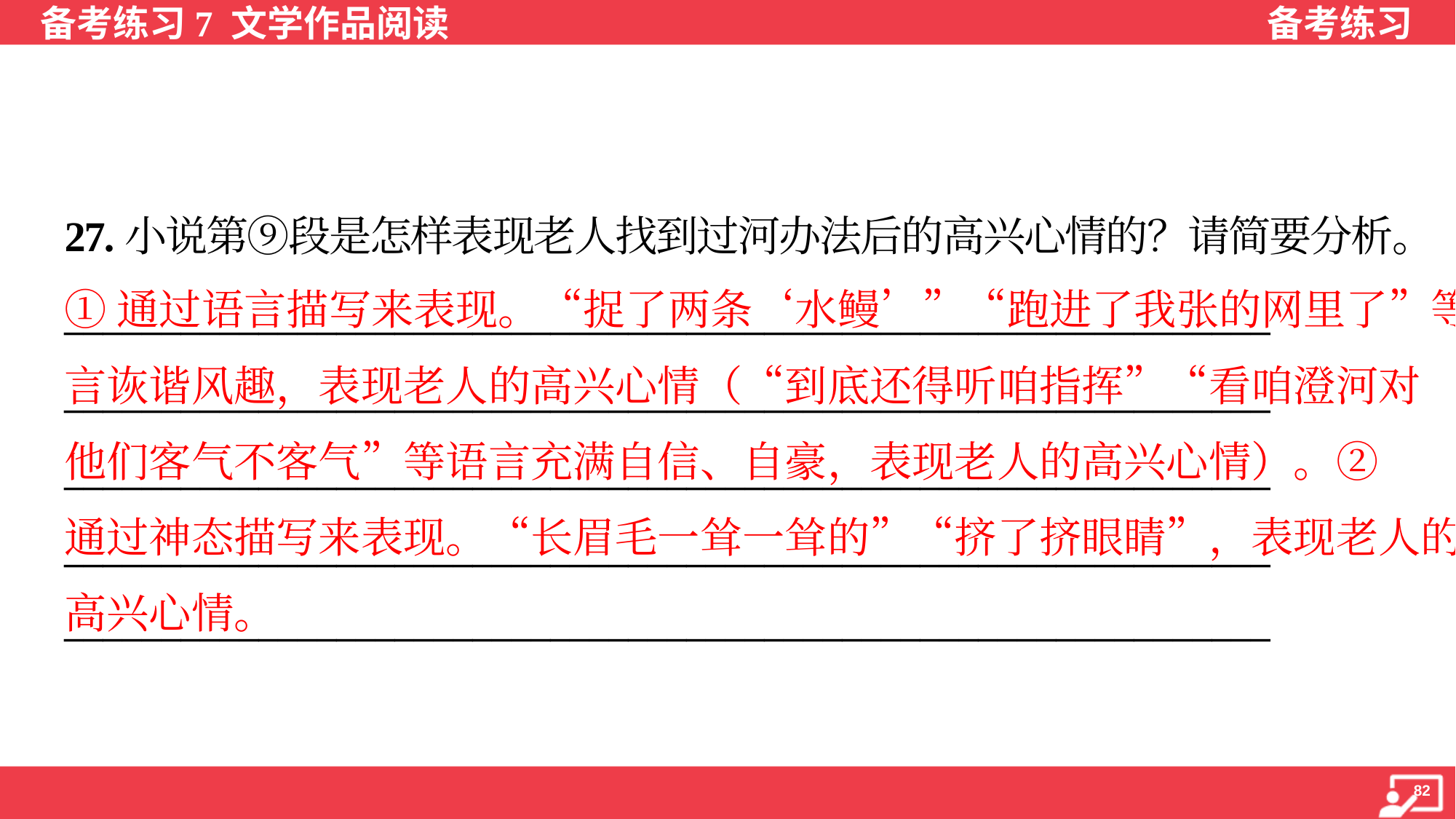

27.小说第⑨段是怎样表现老人找到过河办法后的高兴心情的？请简要分析。
①通过语言描写来表现。“捉了两条‘水鳗’”“跑进了我张的网里了”等语
言诙谐风趣，表现老人的高兴心情（“到底还得听咱指挥”“看咱澄河对
他们客气不客气”等语言充满自信、自豪，表现老人的高兴心情）。②
通过神态描写来表现。“长眉毛一耸一耸的”“挤了挤眼睛”，表现老人的
高兴心情。
______________________________________________________________
______________________________________________________________
______________________________________________________________
______________________________________________________________
______________________________________________________________